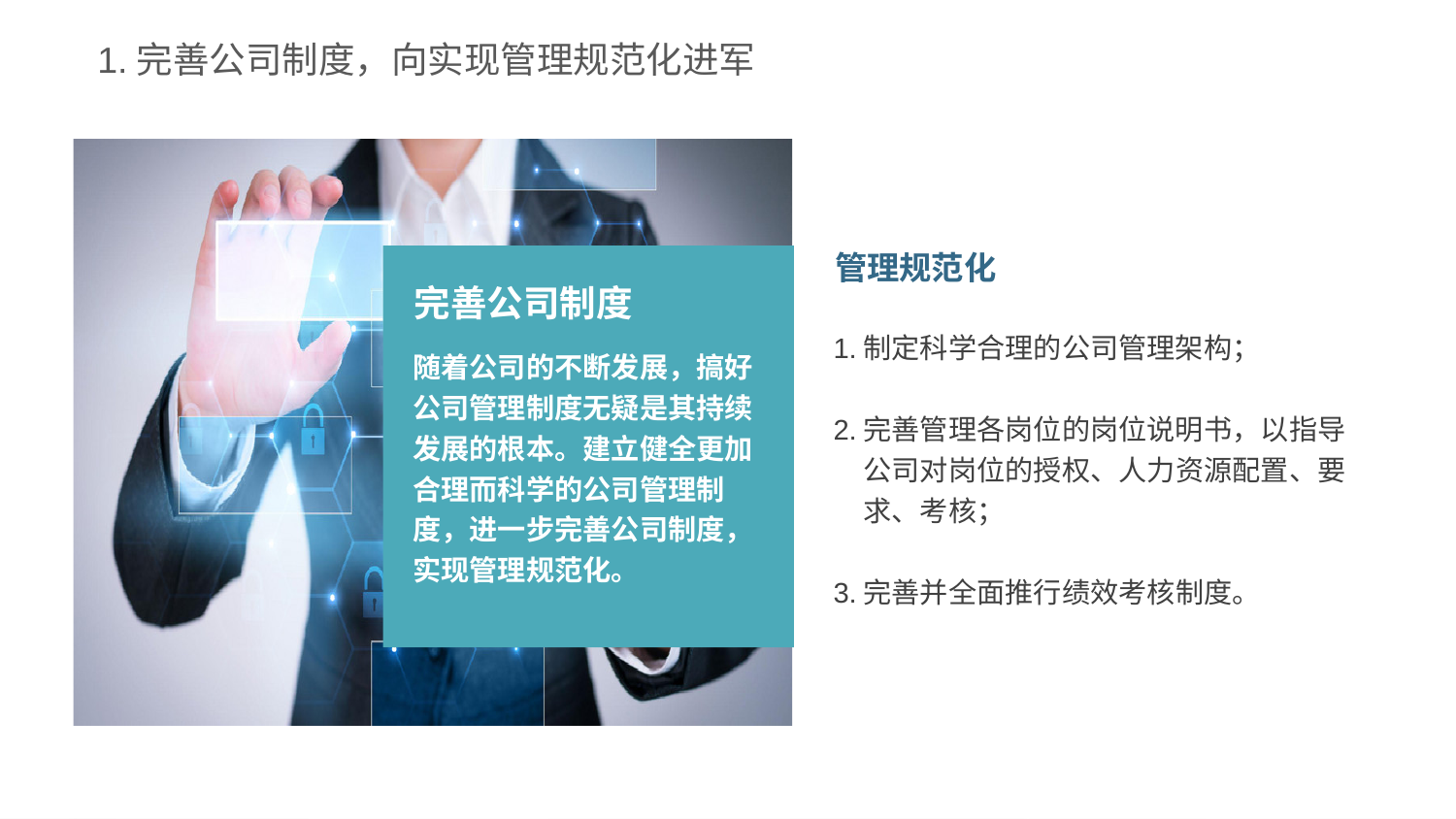

1.完善公司制度，向实现管理规范化进军

管理规范化
制定科学合理的公司管理架构；

完善管理各岗位的岗位说明书，以指导公司对岗位的授权、人力资源配置、要求、考核；

完善并全面推行绩效考核制度。

完善公司制度
随着公司的不断发展，搞好公司管理制度无疑是其持续发展的根本。建立健全更加合理而科学的公司管理制度，进一步完善公司制度，实现管理规范化。